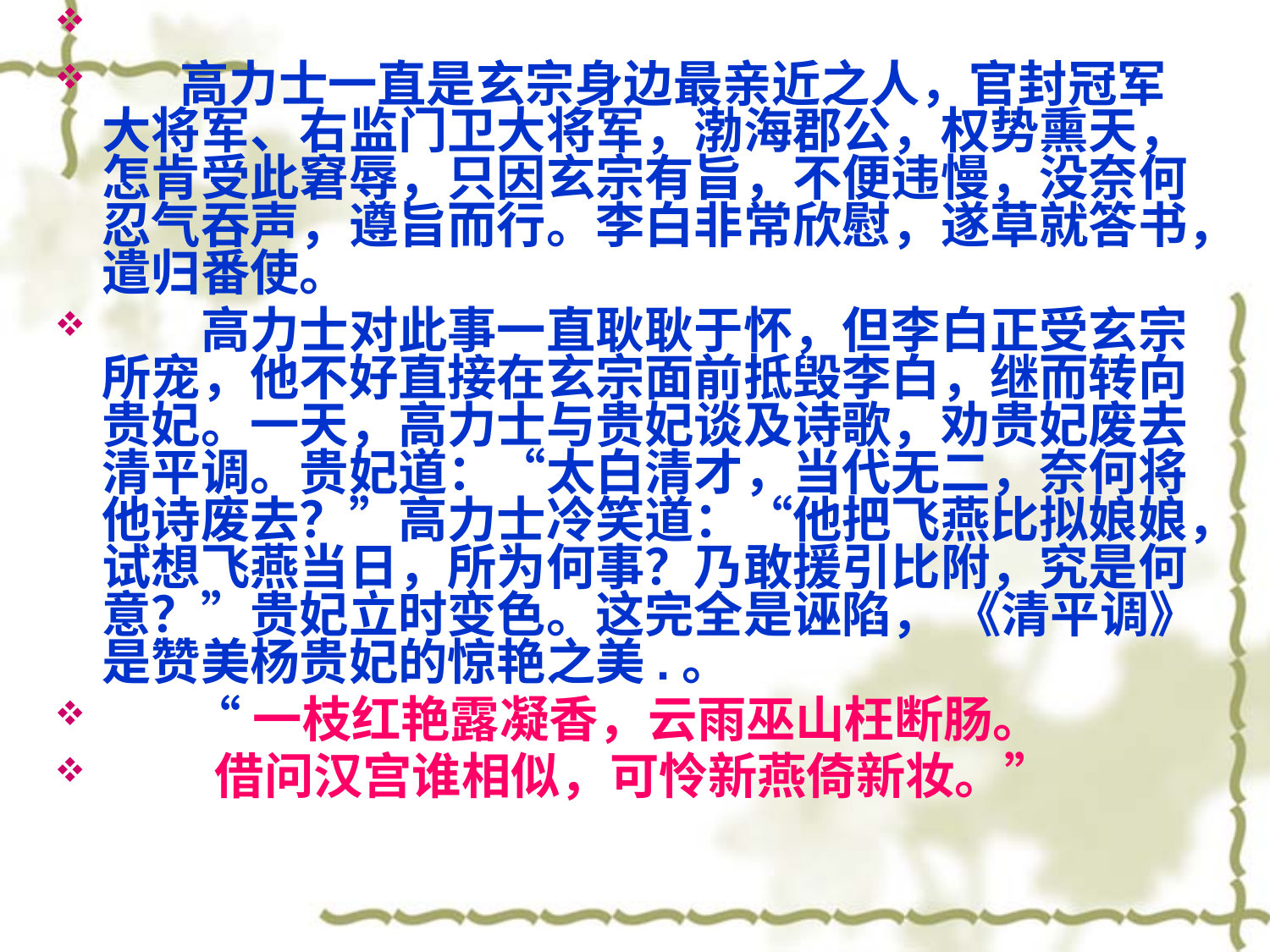

高力士一直是玄宗身边最亲近之人，官封冠军大将军、右监门卫大将军，渤海郡公，权势熏天，怎肯受此窘辱，只因玄宗有旨，不便违慢，没奈何忍气吞声，遵旨而行。李白非常欣慰，遂草就答书，遣归番使。
　　高力士对此事一直耿耿于怀，但李白正受玄宗所宠，他不好直接在玄宗面前抵毁李白，继而转向贵妃。一天，高力士与贵妃谈及诗歌，劝贵妃废去清平调。贵妃道：“太白清才，当代无二，奈何将他诗废去？”高力士冷笑道：“他把飞燕比拟娘娘，试想飞燕当日，所为何事？乃敢援引比附，究是何意？”贵妃立时变色。这完全是诬陷， 《清平调》是赞美杨贵妃的惊艳之美.。
        “一枝红艳露凝香，云雨巫山枉断肠。
         借问汉宫谁相似，可怜新燕倚新妆。”